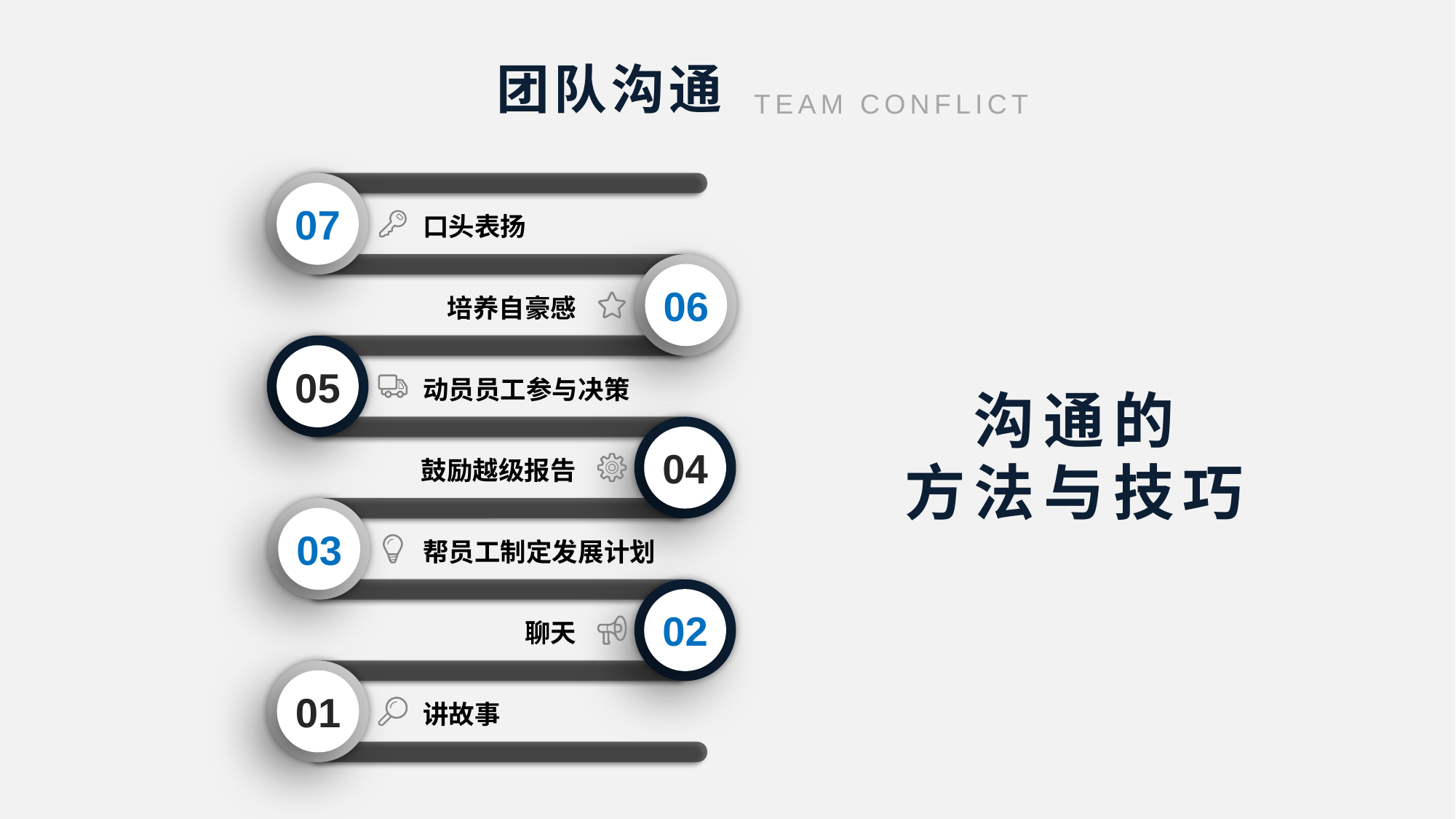

团队沟通
TEAM CONFLICT

07
口头表扬

06
培养自豪感

05

动员员工参与决策

沟通的
方法与技巧

04
鼓励越级报告

03

帮员工制定发展计划

02
聊天

01

讲故事